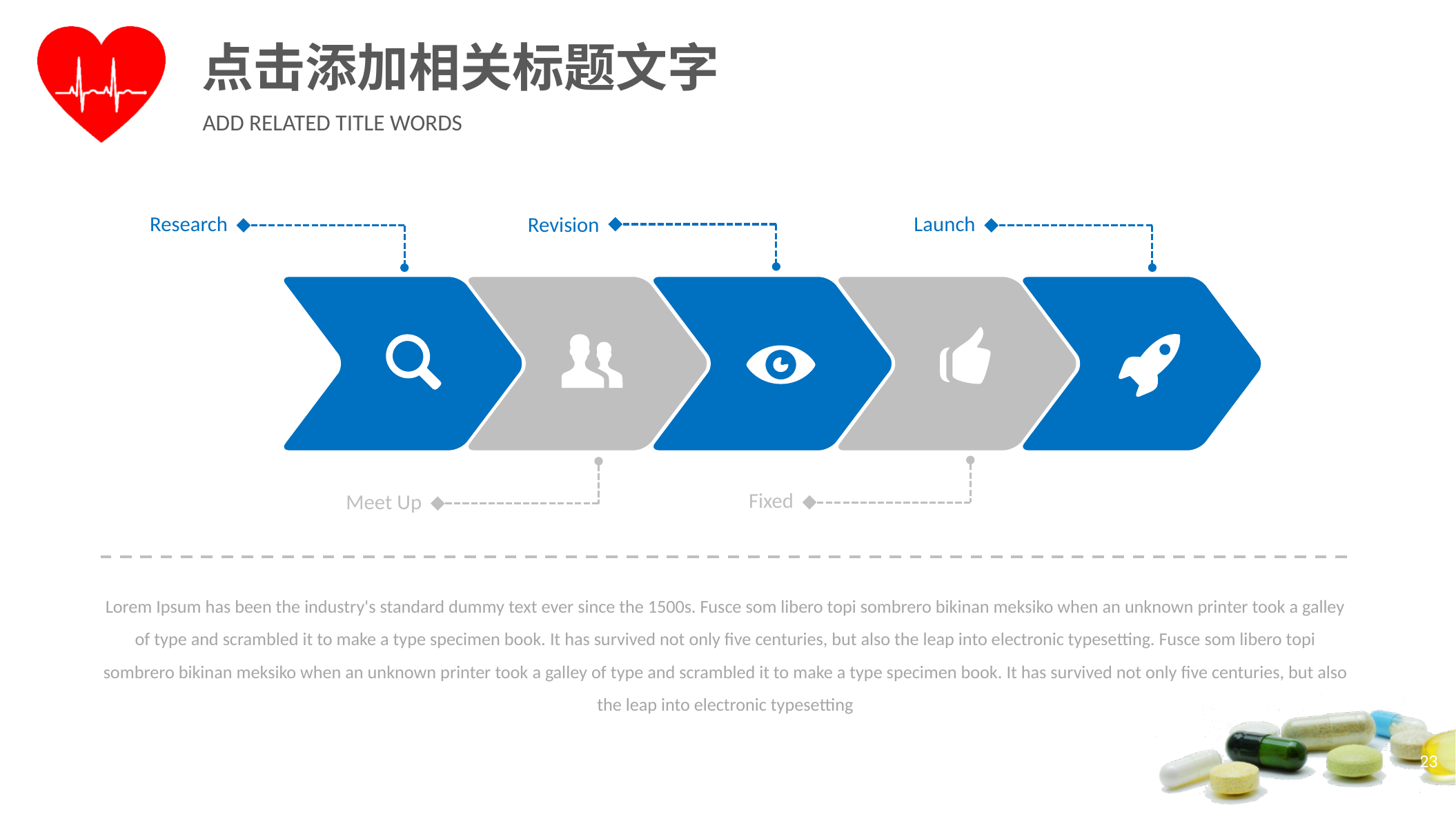

点击添加相关标题文字
ADD RELATED TITLE WORDS
Research
Launch
Revision

Fixed
Meet Up
Lorem Ipsum has been the industry's standard dummy text ever since the 1500s. Fusce som libero topi sombrero bikinan meksiko when an unknown printer took a galley of type and scrambled it to make a type specimen book. It has survived not only five centuries, but also the leap into electronic typesetting. Fusce som libero topi sombrero bikinan meksiko when an unknown printer took a galley of type and scrambled it to make a type specimen book. It has survived not only five centuries, but also the leap into electronic typesetting

23